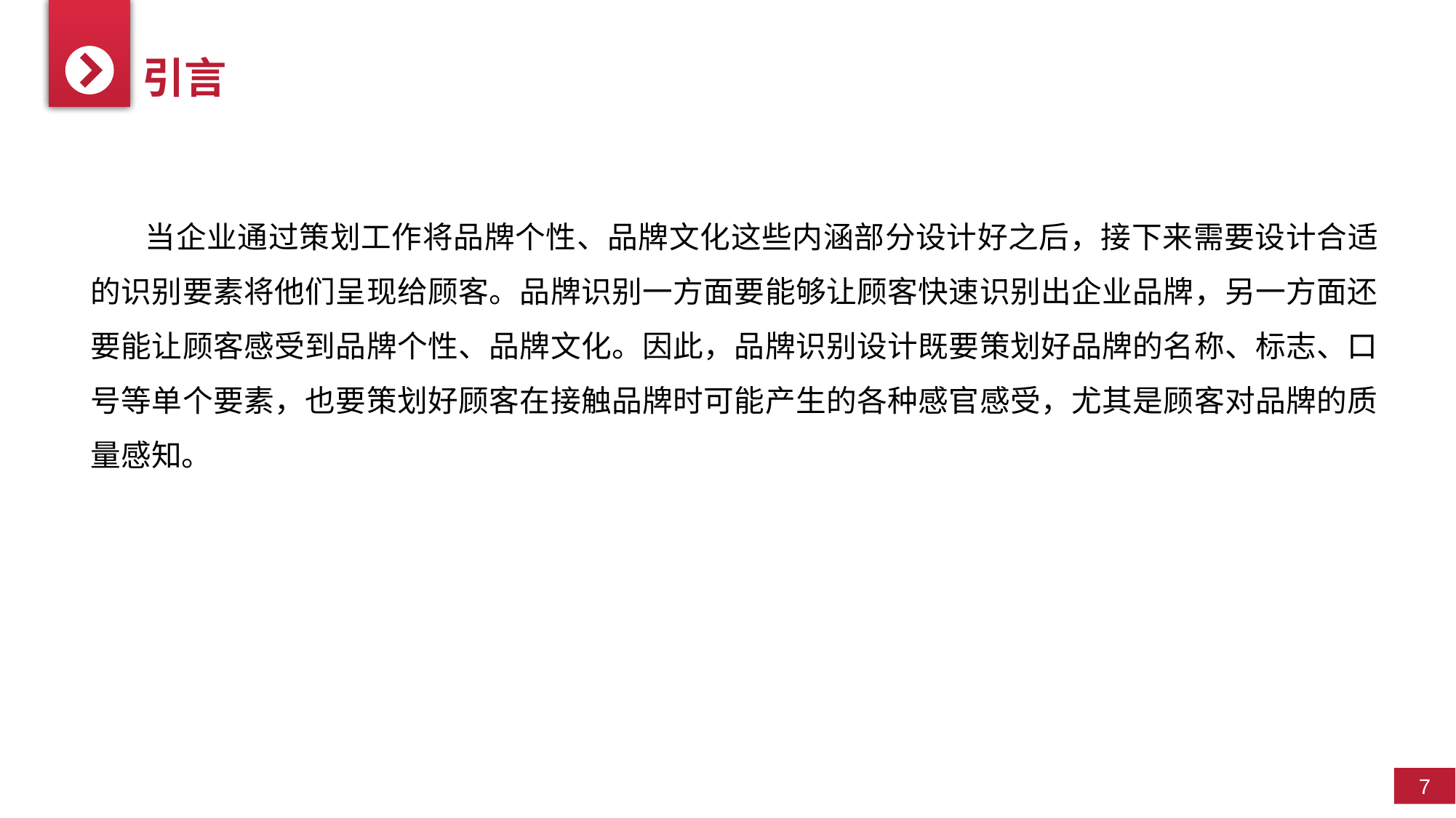

引言

当企业通过策划工作将品牌个性、品牌文化这些内涵部分设计好之后，接下来需要设计合适的识别要素将他们呈现给顾客。品牌识别一方面要能够让顾客快速识别出企业品牌，另一方面还要能让顾客感受到品牌个性、品牌文化。因此，品牌识别设计既要策划好品牌的名称、标志、口号等单个要素，也要策划好顾客在接触品牌时可能产生的各种感官感受，尤其是顾客对品牌的质量感知。